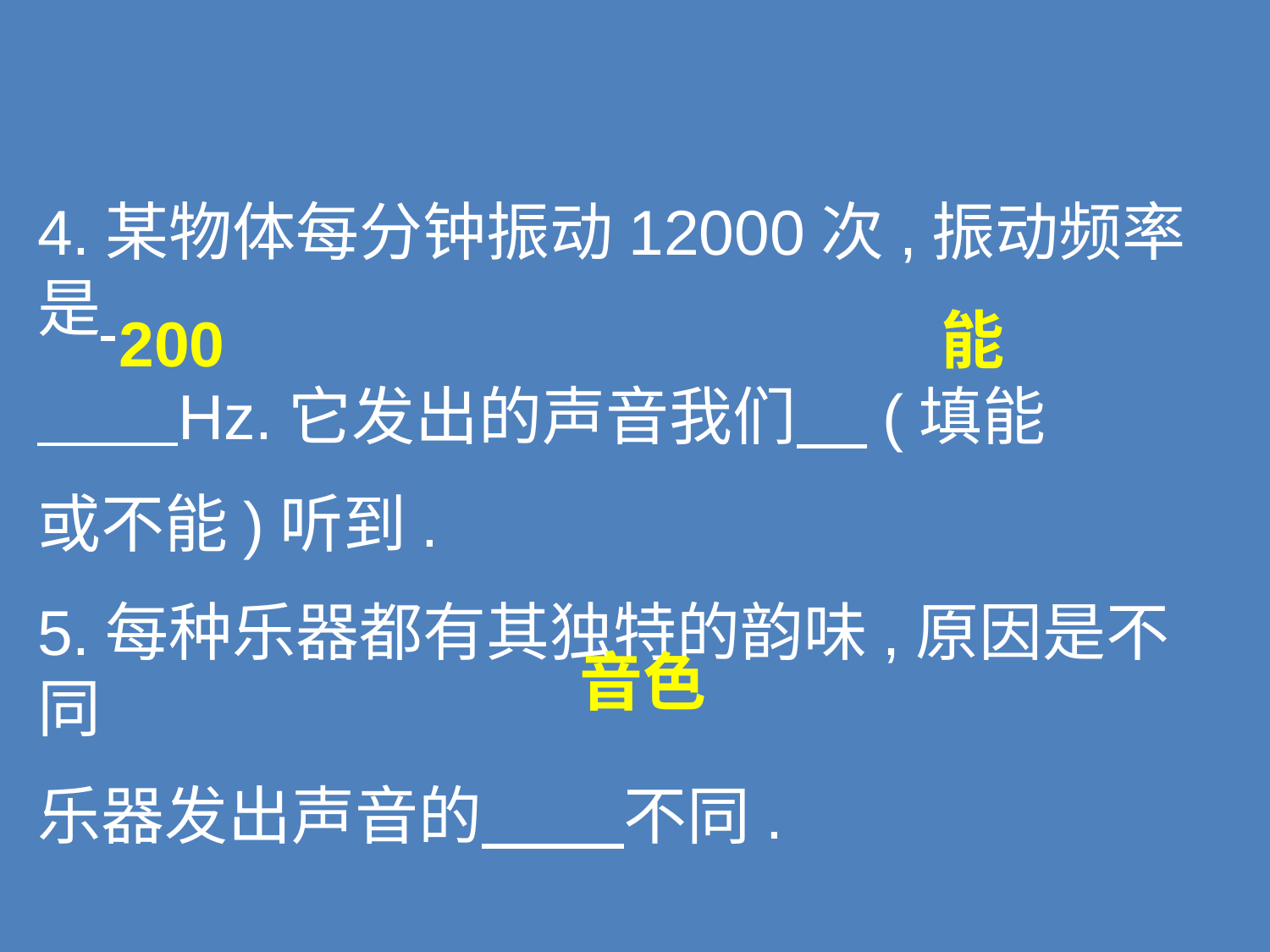

4.某物体每分钟振动12000次,振动频率是
        Hz.它发出的声音我们     (填能
或不能)听到.
5.每种乐器都有其独特的韵味,原因是不同
乐器发出声音的          不同.
能
200
音色